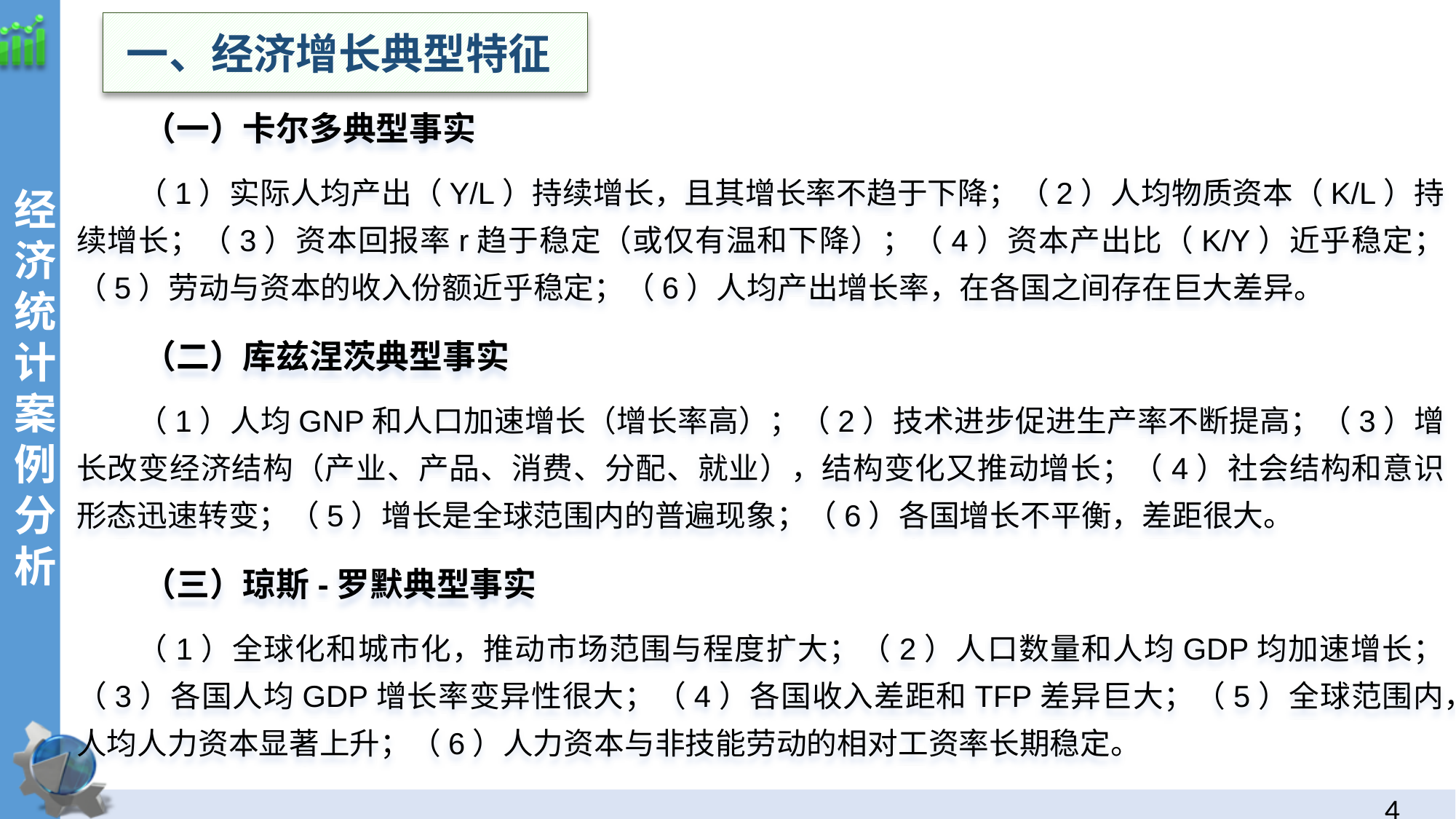

一、经济增长典型特征

（一）卡尔多典型事实
（1）实际人均产出（Y/L）持续增长，且其增长率不趋于下降；（2）人均物质资本（K/L）持续增长；（3）资本回报率r趋于稳定（或仅有温和下降）；（4）资本产出比（K/Y）近乎稳定；（5）劳动与资本的收入份额近乎稳定；（6）人均产出增长率，在各国之间存在巨大差异。
（二）库兹涅茨典型事实
（1）人均GNP和人口加速增长（增长率高）；（2）技术进步促进生产率不断提高；（3）增长改变经济结构（产业、产品、消费、分配、就业），结构变化又推动增长；（4）社会结构和意识形态迅速转变；（5）增长是全球范围内的普遍现象；（6）各国增长不平衡，差距很大。
（三）琼斯-罗默典型事实
（1）全球化和城市化，推动市场范围与程度扩大；（2）人口数量和人均GDP均加速增长；（3）各国人均GDP增长率变异性很大；（4）各国收入差距和TFP差异巨大；（5）全球范围内，人均人力资本显著上升；（6）人力资本与非技能劳动的相对工资率长期稳定。
经济统计案例分析
4